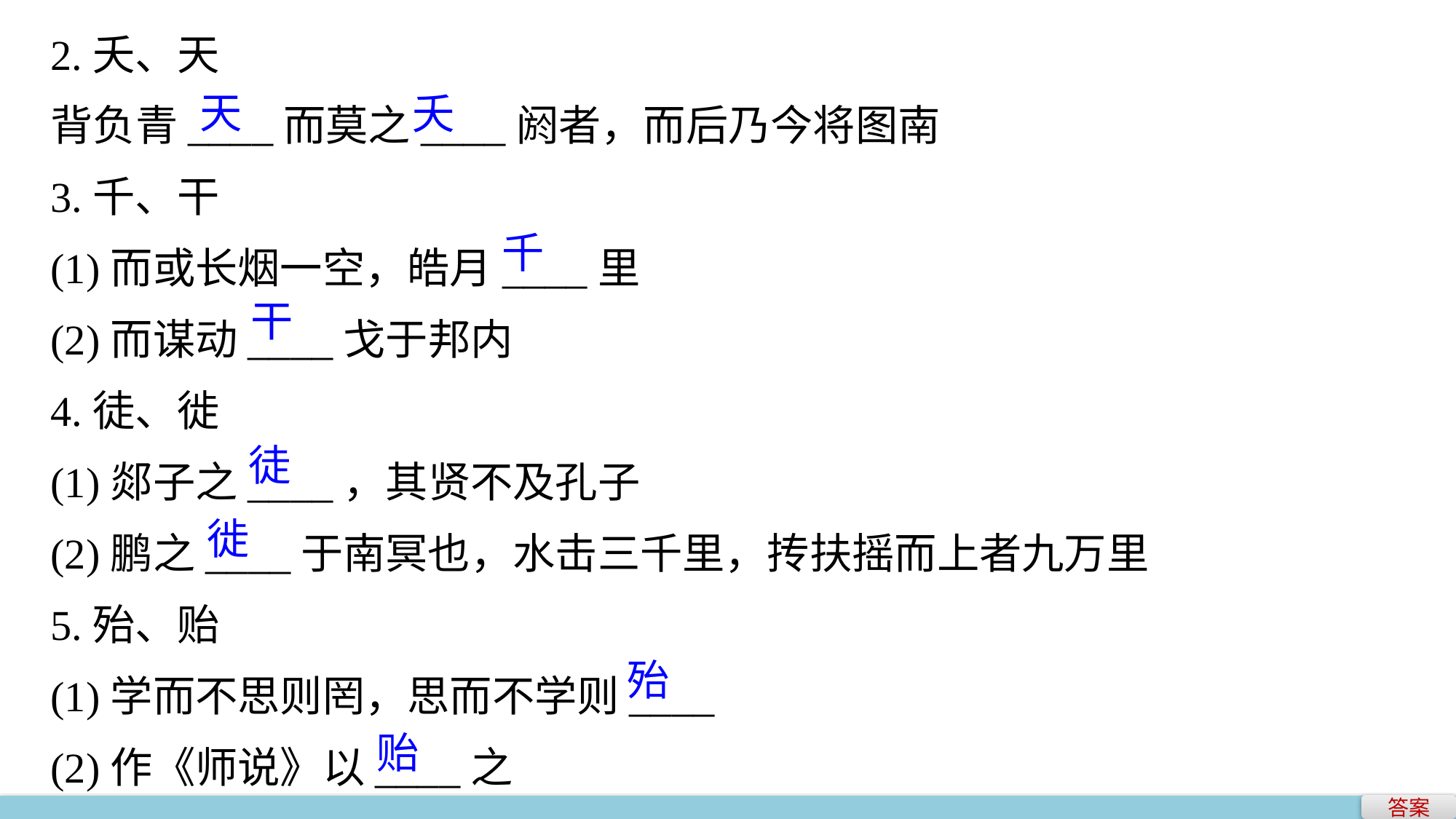

2.夭、天
背负青____而莫之____阏者，而后乃今将图南
3.千、干
(1)而或长烟一空，皓月____里
(2)而谋动____戈于邦内
4.徒、徙
(1)郯子之____，其贤不及孔子
(2)鹏之____于南冥也，水击三千里，抟扶摇而上者九万里
5.殆、贻
(1)学而不思则罔，思而不学则____
(2)作《师说》以____之
天
夭
千
干
徒
徙
殆
贻
答案